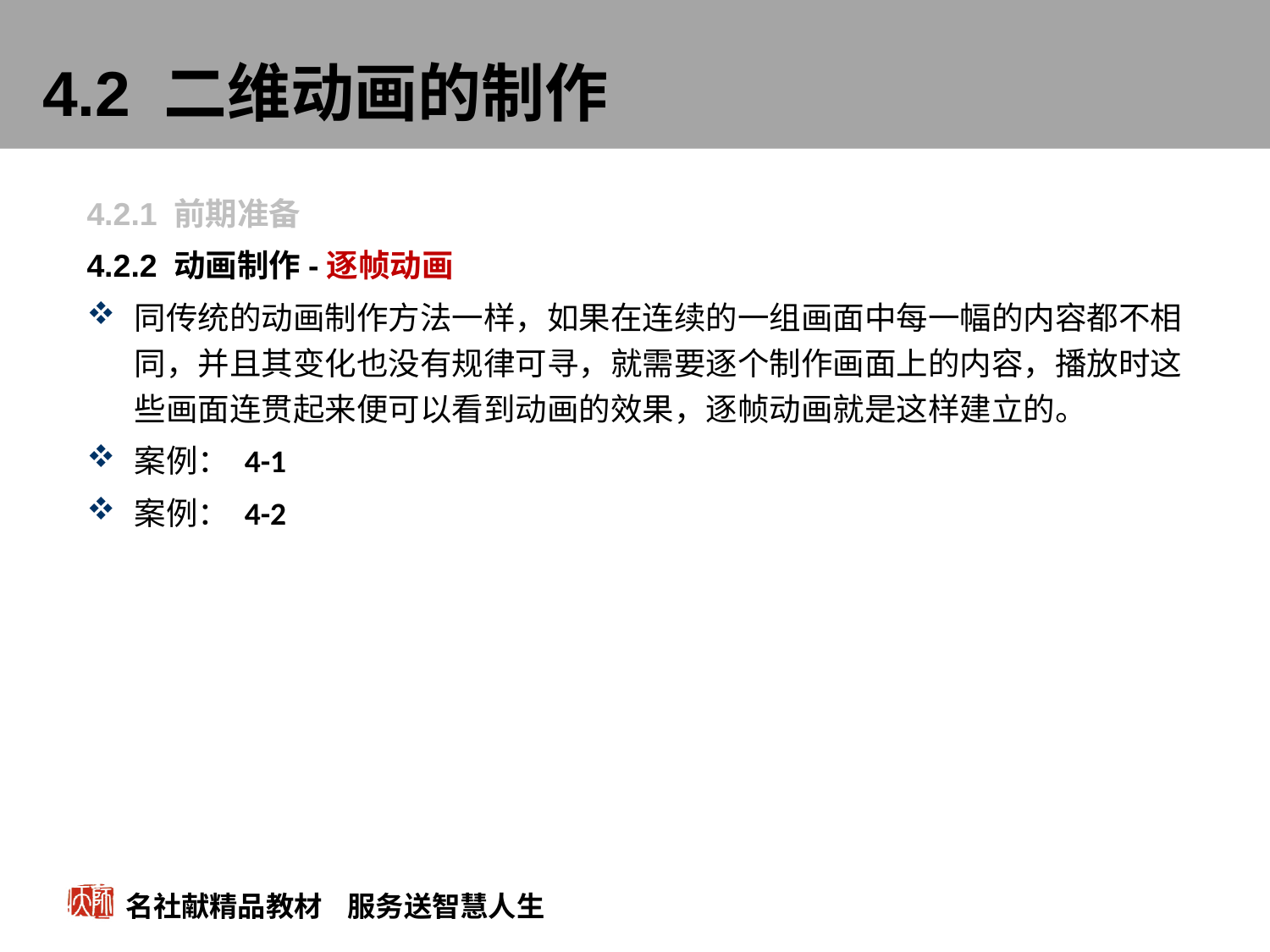

# 4.2 二维动画的制作
4.2.1 前期准备
4.2.2 动画制作-逐帧动画
同传统的动画制作方法一样，如果在连续的一组画面中每一幅的内容都不相同，并且其变化也没有规律可寻，就需要逐个制作画面上的内容，播放时这些画面连贯起来便可以看到动画的效果，逐帧动画就是这样建立的。
案例： 4-1
案例： 4-2